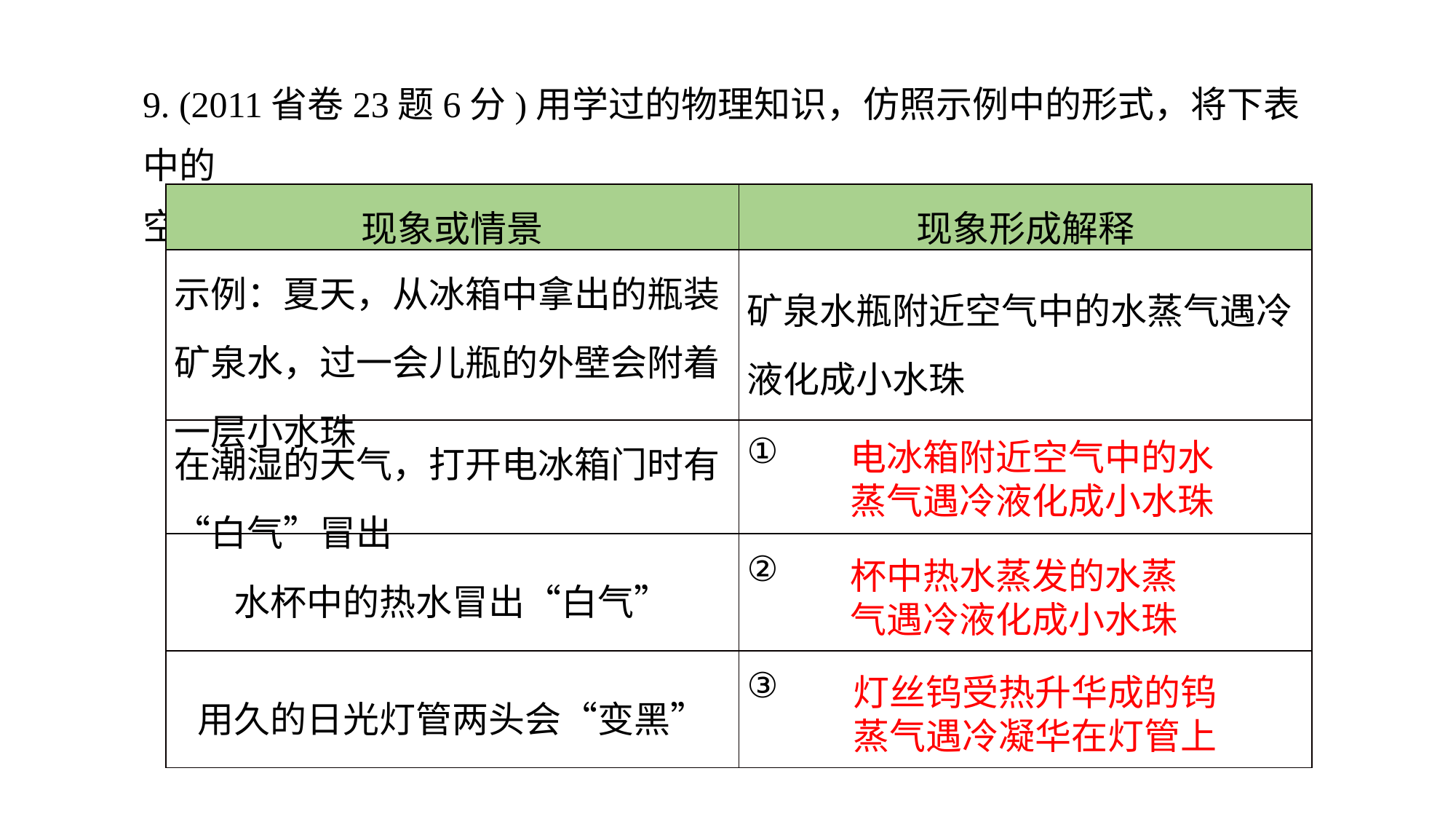

9. (2011省卷23题6分)用学过的物理知识，仿照示例中的形式，将下表中的
空格填写完整.
| 现象或情景 | 现象形成解释 |
| --- | --- |
| 示例：夏天，从冰箱中拿出的瓶装矿泉水，过一会儿瓶的外壁会附着一层小水珠 | 矿泉水瓶附近空气中的水蒸气遇冷液化成小水珠 |
| 在潮湿的天气，打开电冰箱门时有“白气”冒出 | ① |
| 水杯中的热水冒出“白气” | ② |
| 用久的日光灯管两头会“变黑” | ③ |
电冰箱附近空气中的水蒸气遇冷液化成小水珠
杯中热水蒸发的水蒸气遇冷液化成小水珠
灯丝钨受热升华成的钨蒸气遇冷凝华在灯管上